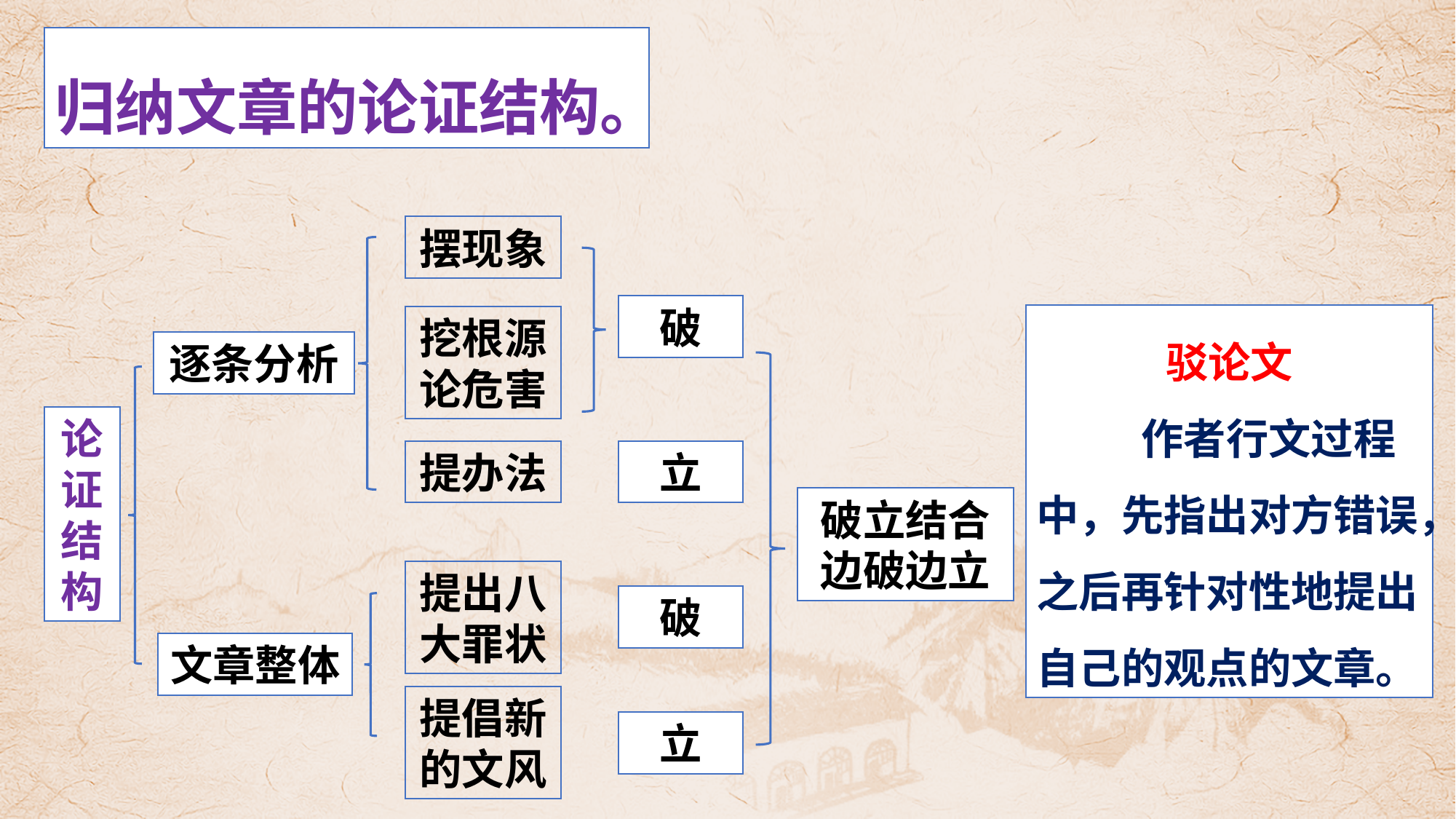

归纳文章的论证结构。
摆现象

逐条分析

破
驳论文
        作者行文过程中，先指出对方错误，之后再针对性地提出自己的观点的文章。
挖根源
论危害

破立结合边破边立

论证结构
提办法
立
提出八大罪状
破

文章整体
提倡新的文风
立